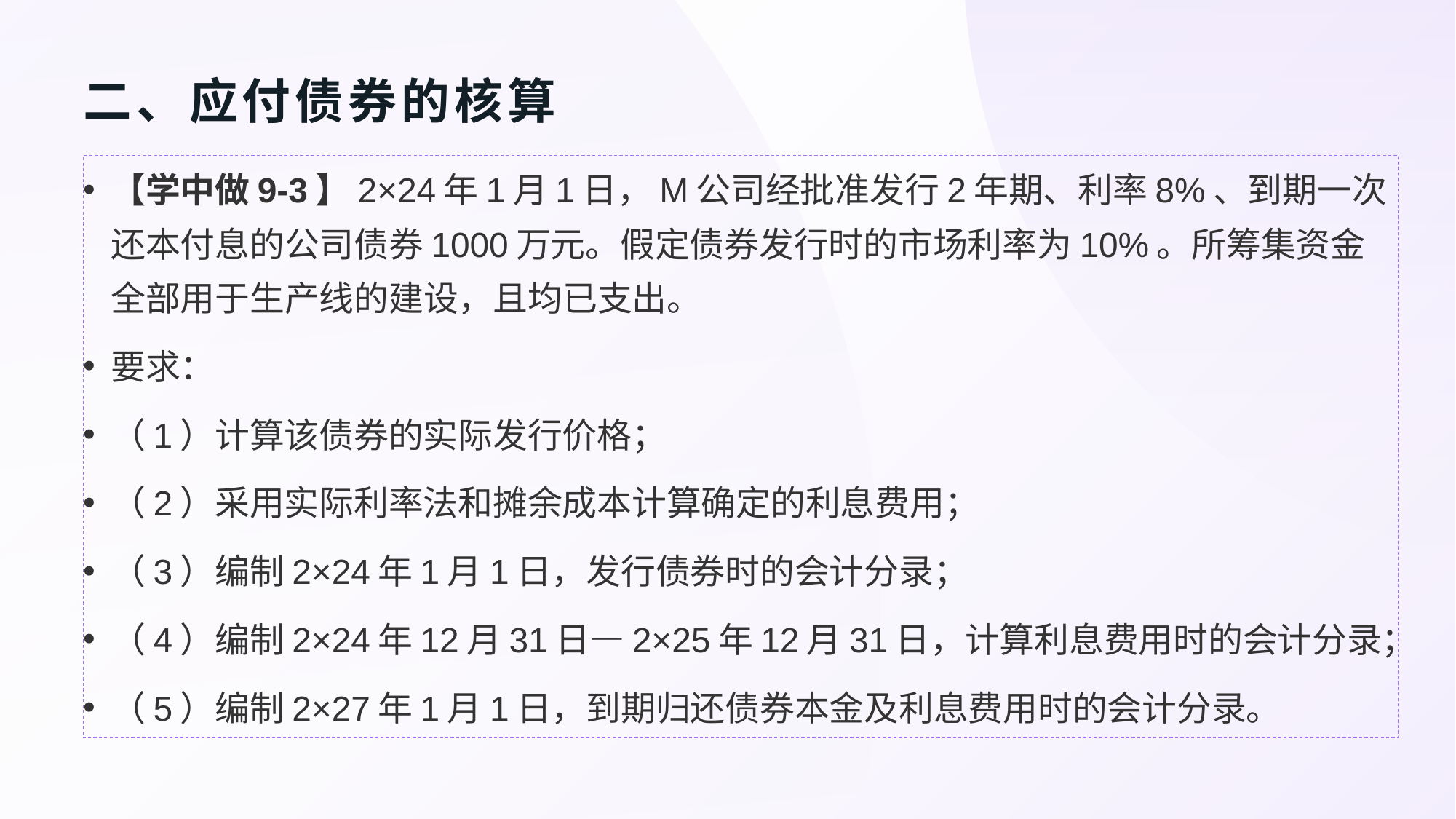

# 二、应付债券的核算
【学中做9-3】2×24年1月1日，M公司经批准发行2年期、利率8%、到期一次还本付息的公司债券1000万元。假定债券发行时的市场利率为10%。所筹集资金全部用于生产线的建设，且均已支出。
要求：
（1）计算该债券的实际发行价格；
（2）采用实际利率法和摊余成本计算确定的利息费用；
（3）编制2×24年1月1日，发行债券时的会计分录；
（4）编制2×24年12月31日—2×25年12月31日，计算利息费用时的会计分录；
（5）编制2×27年1月1日，到期归还债券本金及利息费用时的会计分录。